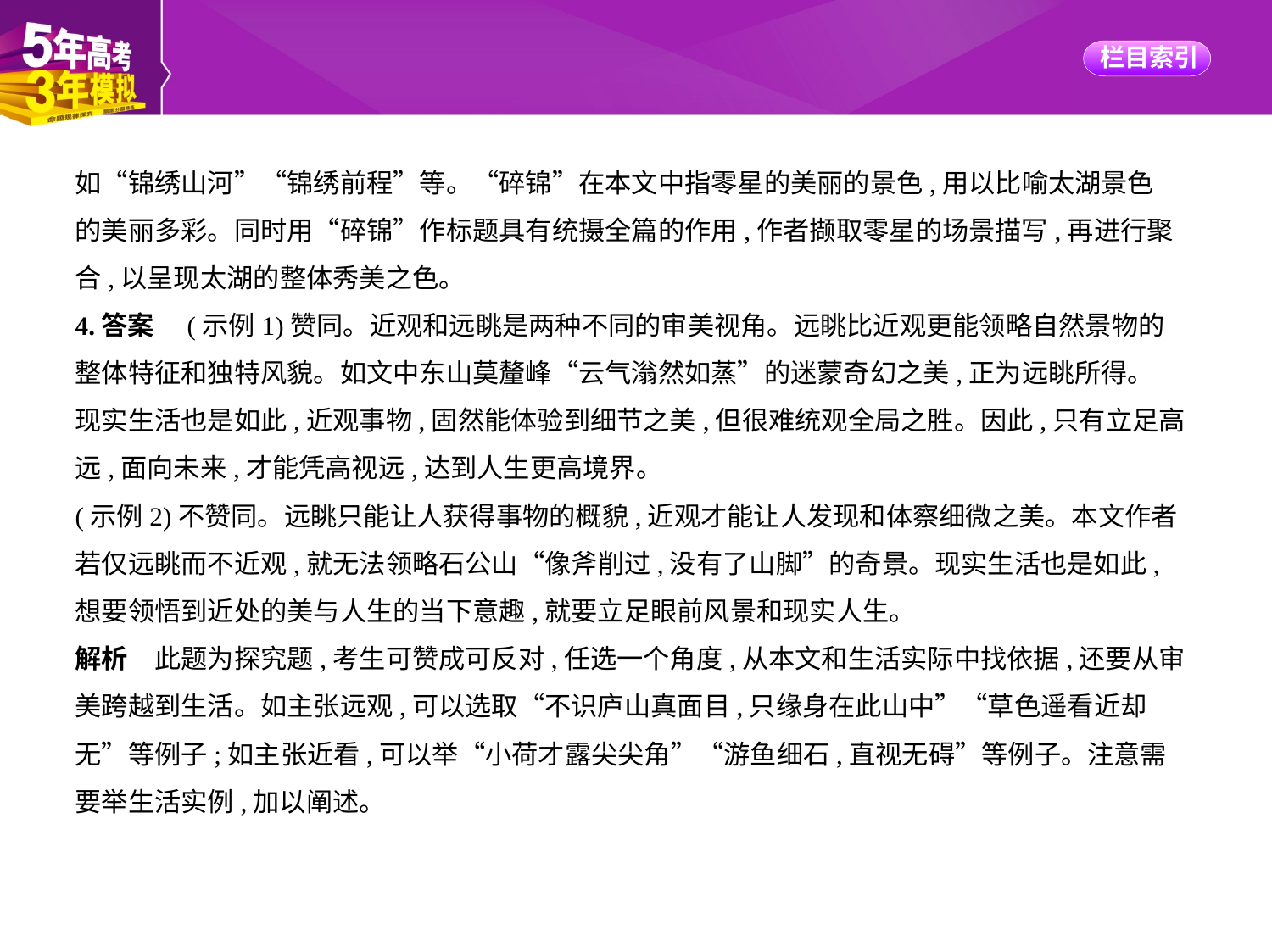

如“锦绣山河”“锦绣前程”等。“碎锦”在本文中指零星的美丽的景色,用以比喻太湖景色
的美丽多彩。同时用“碎锦”作标题具有统摄全篇的作用,作者撷取零星的场景描写,再进行聚
合,以呈现太湖的整体秀美之色。
4.答案　(示例1)赞同。近观和远眺是两种不同的审美视角。远眺比近观更能领略自然景物的
整体特征和独特风貌。如文中东山莫釐峰“云气滃然如蒸”的迷蒙奇幻之美,正为远眺所得。
现实生活也是如此,近观事物,固然能体验到细节之美,但很难统观全局之胜。因此,只有立足高
远,面向未来,才能凭高视远,达到人生更高境界。
(示例2)不赞同。远眺只能让人获得事物的概貌,近观才能让人发现和体察细微之美。本文作者
若仅远眺而不近观,就无法领略石公山“像斧削过,没有了山脚”的奇景。现实生活也是如此,
想要领悟到近处的美与人生的当下意趣,就要立足眼前风景和现实人生。
解析　此题为探究题,考生可赞成可反对,任选一个角度,从本文和生活实际中找依据,还要从审
美跨越到生活。如主张远观,可以选取“不识庐山真面目,只缘身在此山中”“草色遥看近却
无”等例子;如主张近看,可以举“小荷才露尖尖角”“游鱼细石,直视无碍”等例子。注意需
要举生活实例,加以阐述。